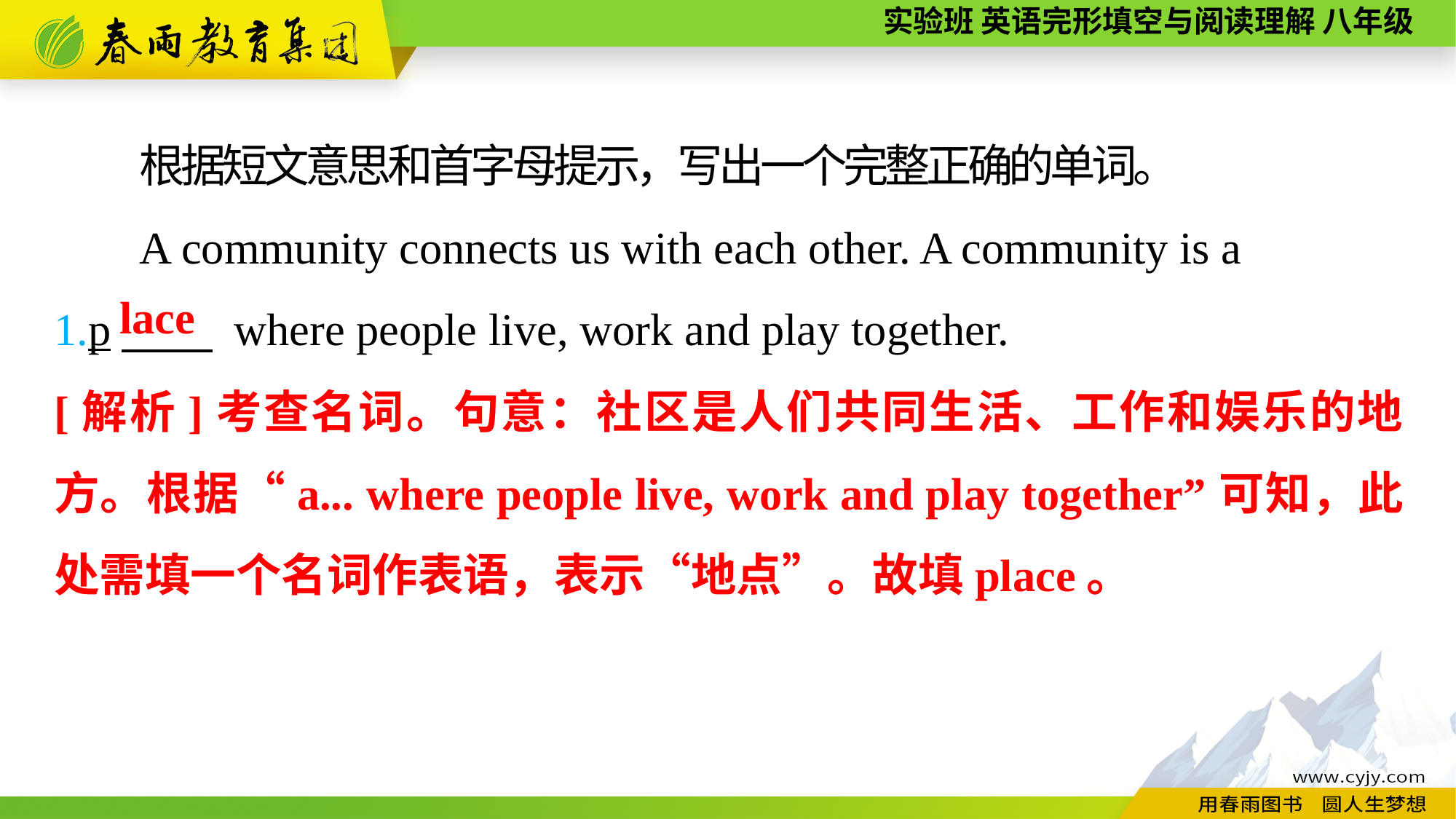

根据短文意思和首字母提示，写出一个完整正确的单词。
A community connects us with each other. A community is a
1.p　　 where people live, work and play together.
lace
[解析]考查名词。句意：社区是人们共同生活、工作和娱乐的地方。根据“a... where people live, work and play together”可知，此处需填一个名词作表语，表示“地点”。故填place。